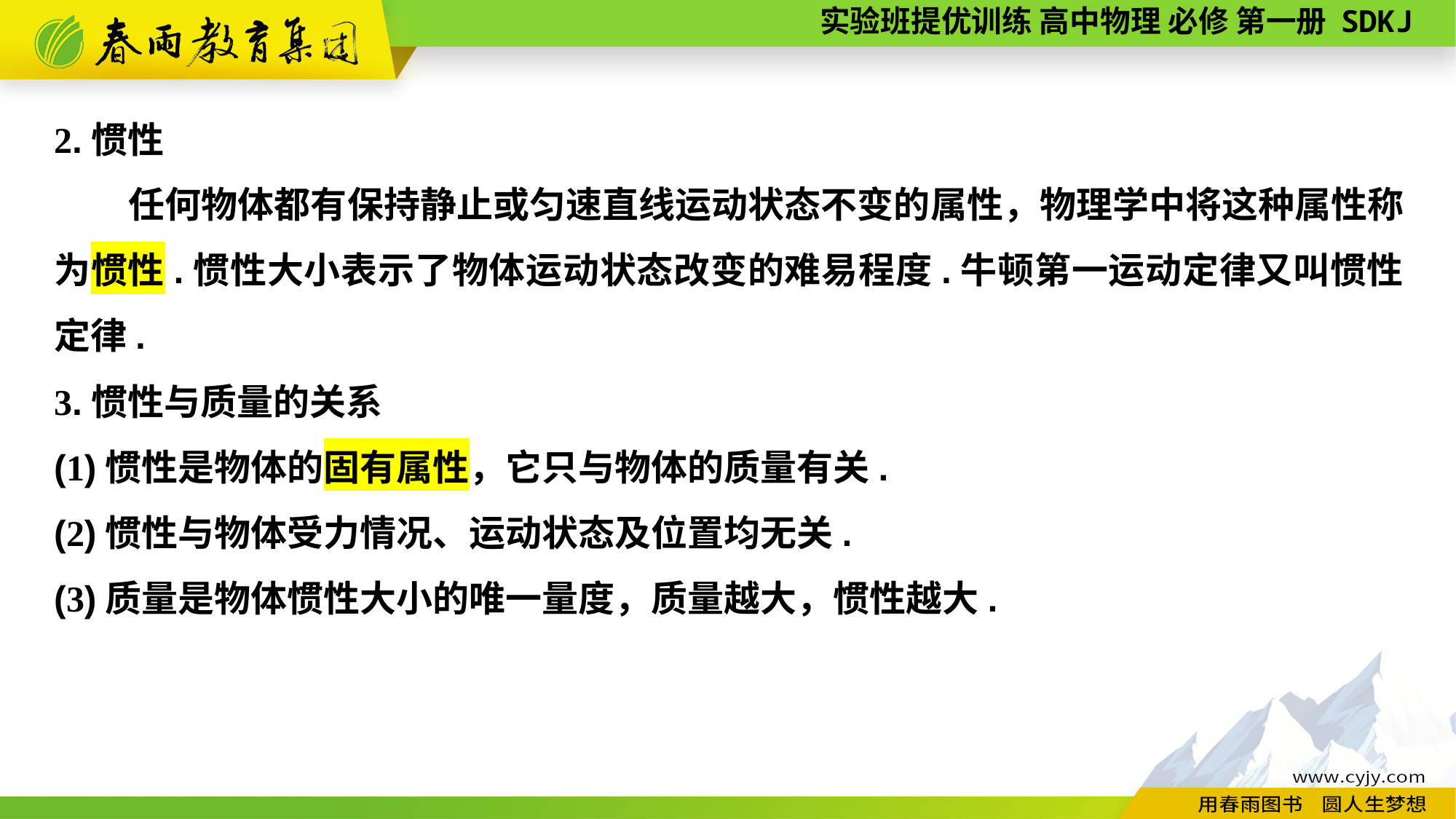

2.惯性
        任何物体都有保持静止或匀速直线运动状态不变的属性，物理学中将这种属性称为惯性.惯性大小表示了物体运动状态改变的难易程度.牛顿第一运动定律又叫惯性定律.
3.惯性与质量的关系
(1)惯性是物体的固有属性，它只与物体的质量有关.
(2)惯性与物体受力情况、运动状态及位置均无关.
(3)质量是物体惯性大小的唯一量度，质量越大，惯性越大.